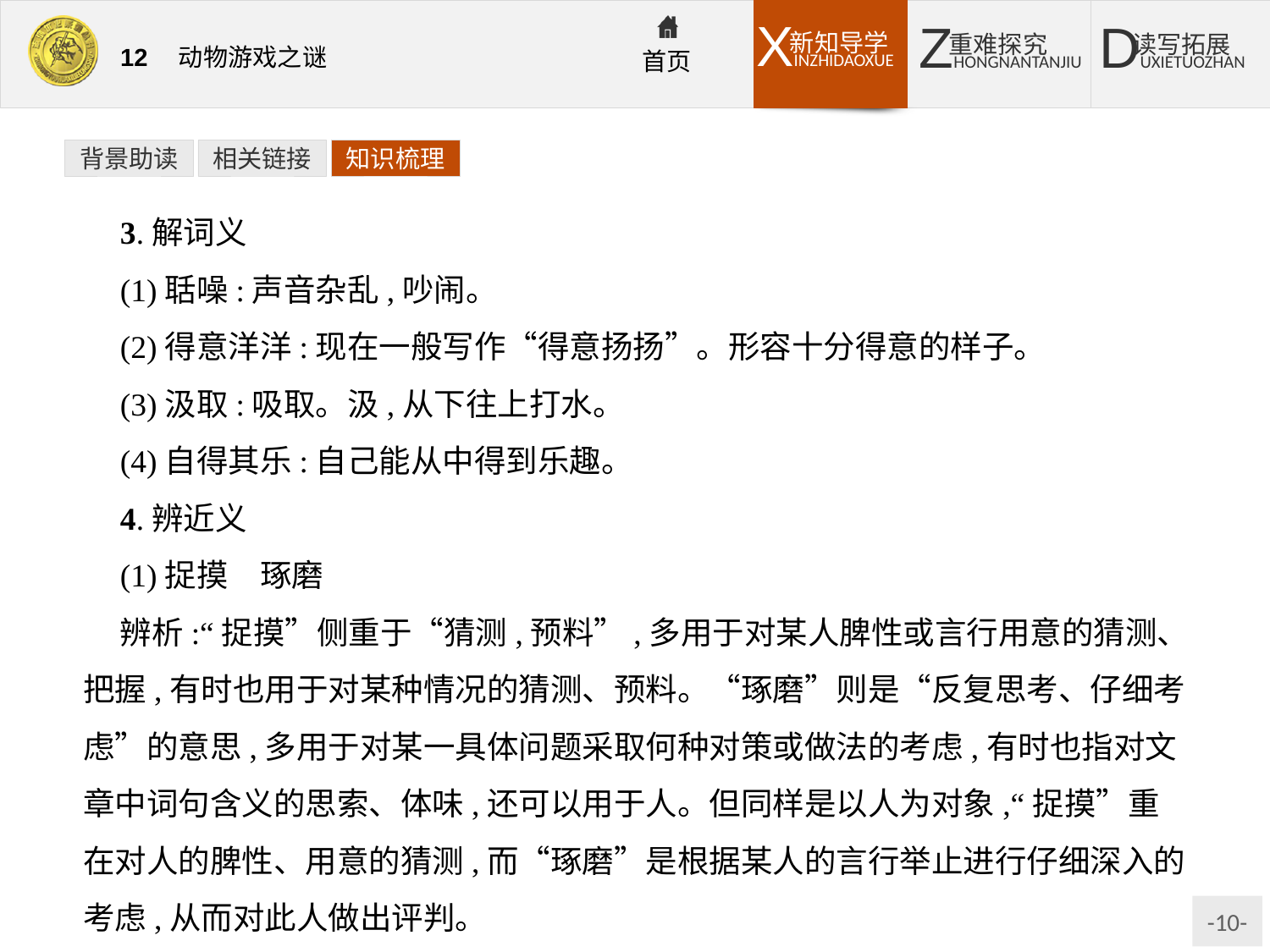

背景助读
相关链接
知识梳理
3.解词义
(1)聒噪:声音杂乱,吵闹。
(2)得意洋洋:现在一般写作“得意扬扬”。形容十分得意的样子。
(3)汲取:吸取。汲,从下往上打水。
(4)自得其乐:自己能从中得到乐趣。
4.辨近义
(1)捉摸　琢磨
辨析:“捉摸”侧重于“猜测,预料”,多用于对某人脾性或言行用意的猜测、把握,有时也用于对某种情况的猜测、预料。“琢磨”则是“反复思考、仔细考虑”的意思,多用于对某一具体问题采取何种对策或做法的考虑,有时也指对文章中词句含义的思索、体味,还可以用于人。但同样是以人为对象,“捉摸”重在对人的脾性、用意的猜测,而“琢磨”是根据某人的言行举止进行仔细深入的考虑,从而对此人做出评判。